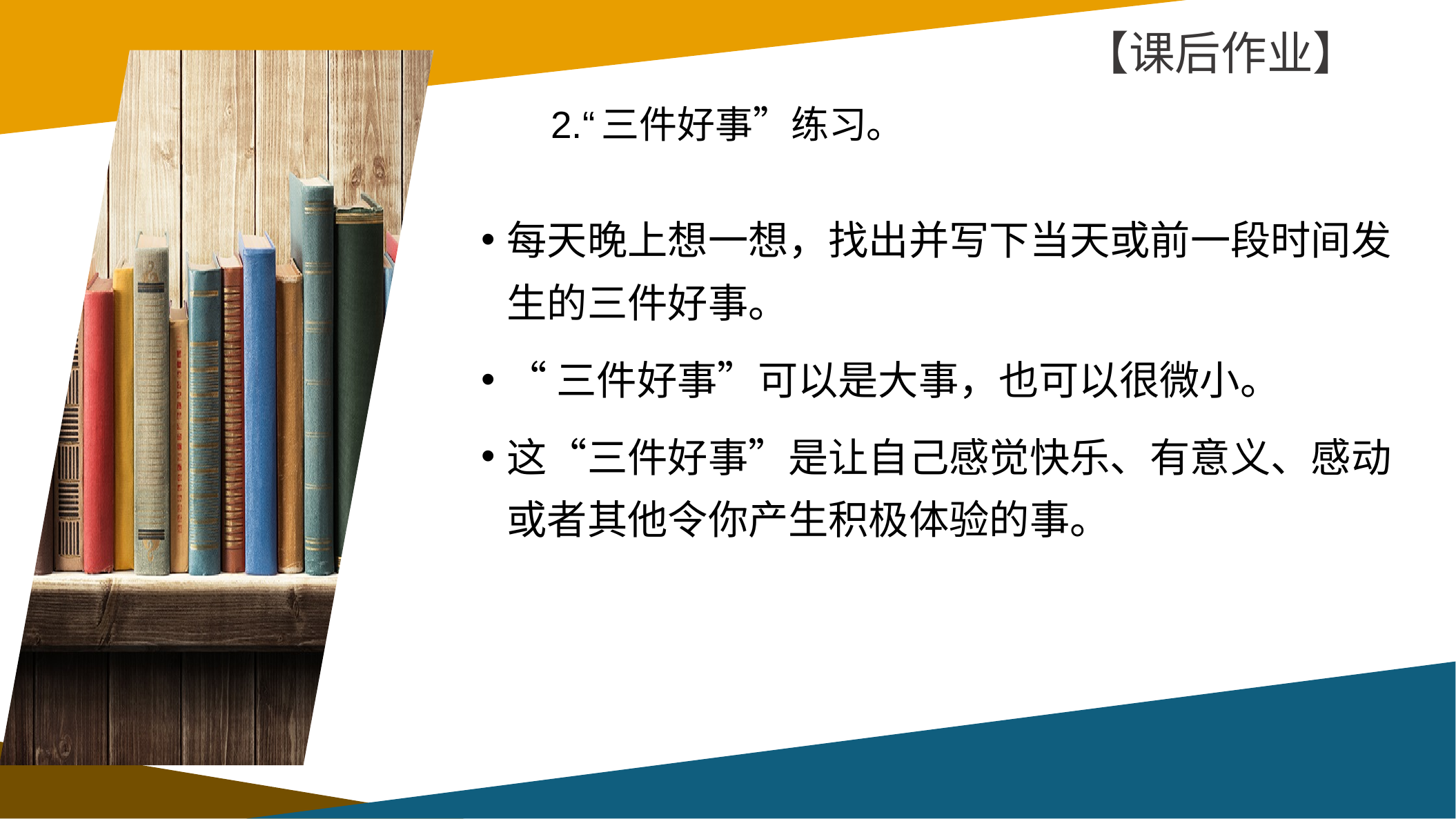

【课后作业】

# 2.“三件好事”练习。
每天晚上想一想，找出并写下当天或前一段时间发生的三件好事。
“三件好事”可以是大事，也可以很微小。
这“三件好事”是让自己感觉快乐、有意义、感动或者其他令你产生积极体验的事。